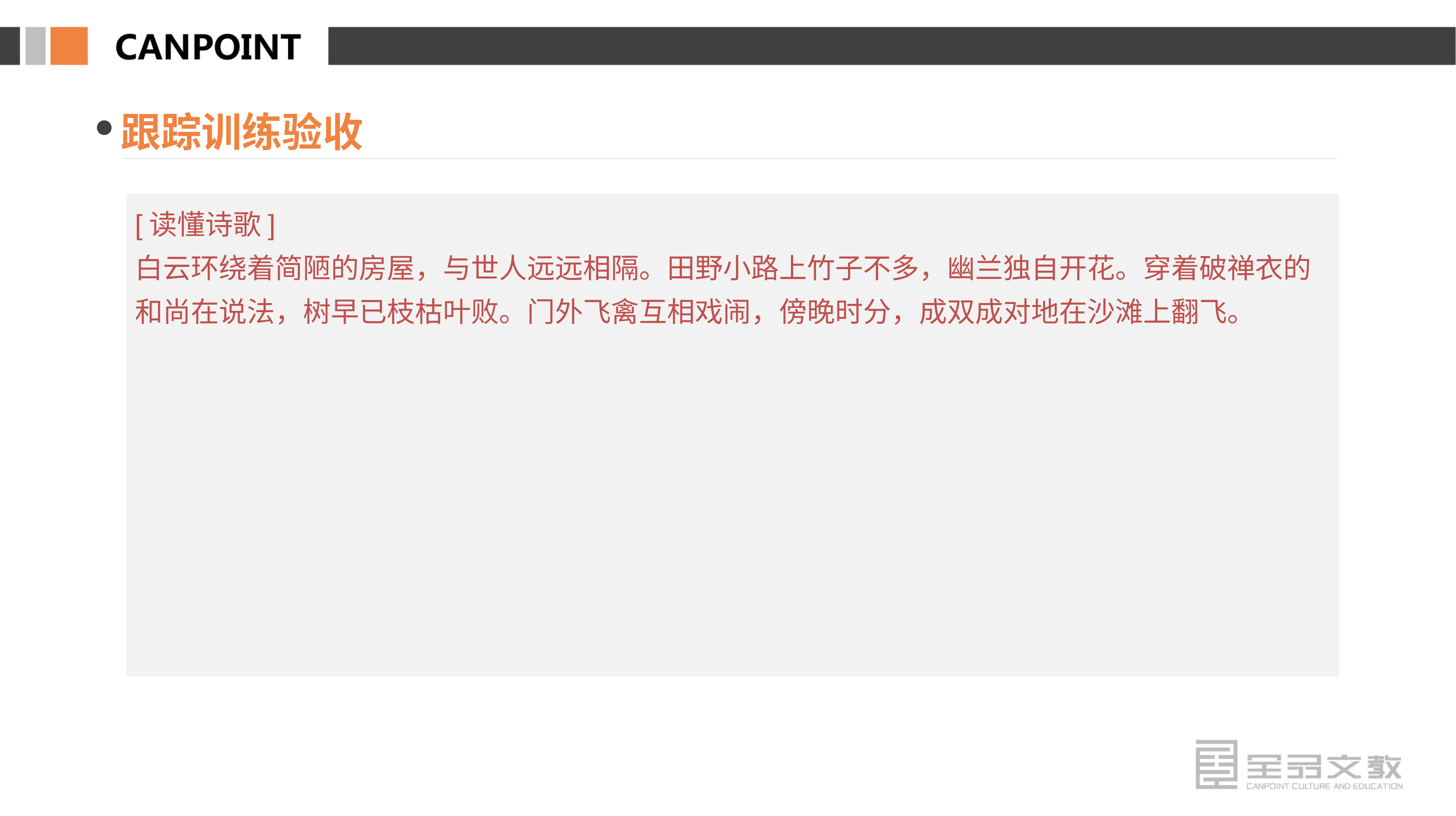

跟踪训练验收

[读懂诗歌]
白云环绕着简陋的房屋，与世人远远相隔。田野小路上竹子不多，幽兰独自开花。穿着破禅衣的和尚在说法，树早已枝枯叶败。门外飞禽互相戏闹，傍晚时分，成双成对地在沙滩上翻飞。